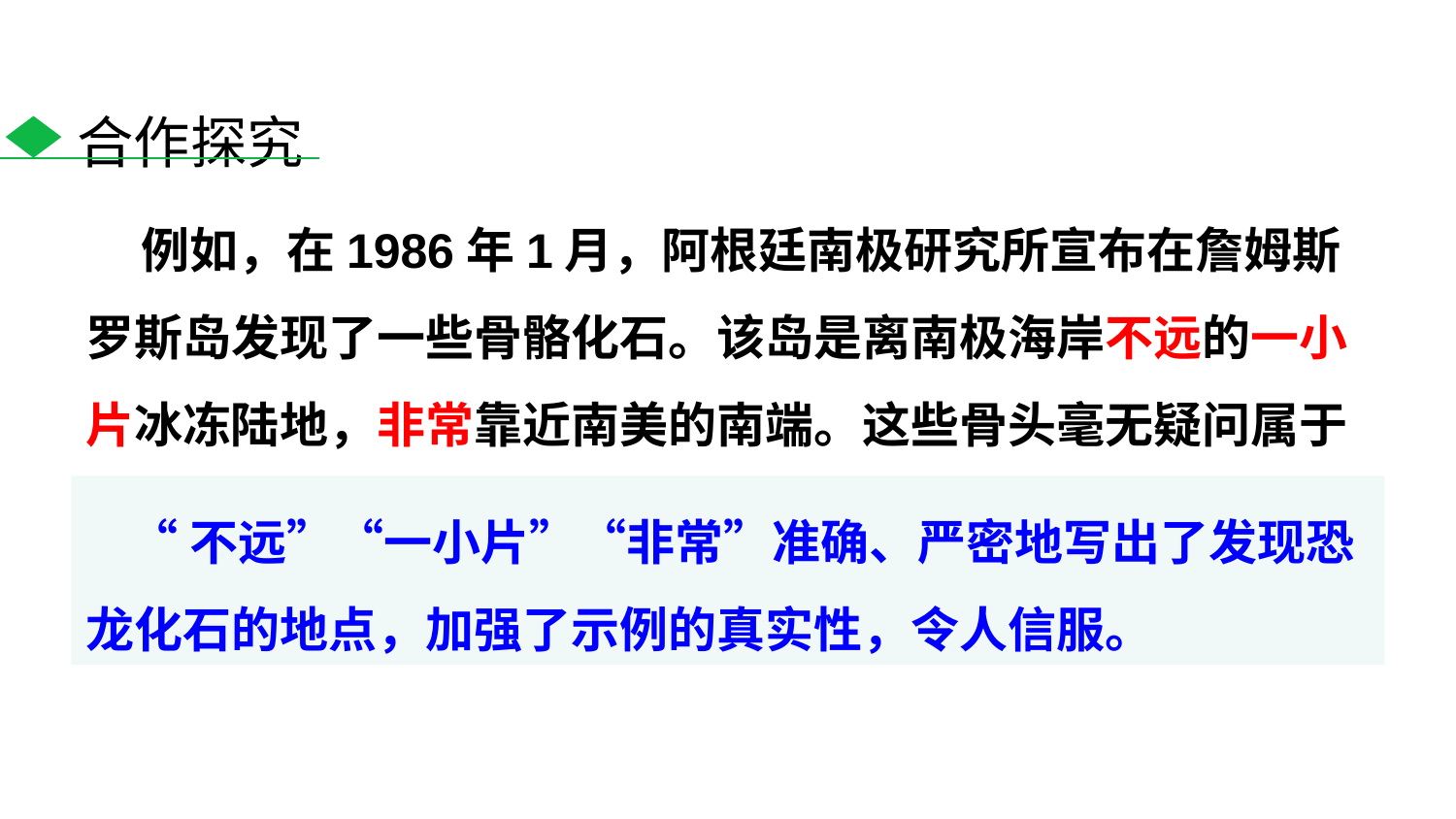

合作探究

    例如，在1986年1月，阿根廷南极研究所宣布在詹姆斯罗斯岛发现了一些骨骼化石。该岛是离南极海岸不远的一小片冰冻陆地，非常靠近南美的南端。这些骨头毫无疑问属于鸟臀目恐龙。
    “不远”“一小片”“非常”准确、严密地写出了发现恐龙化石的地点，加强了示例的真实性，令人信服。